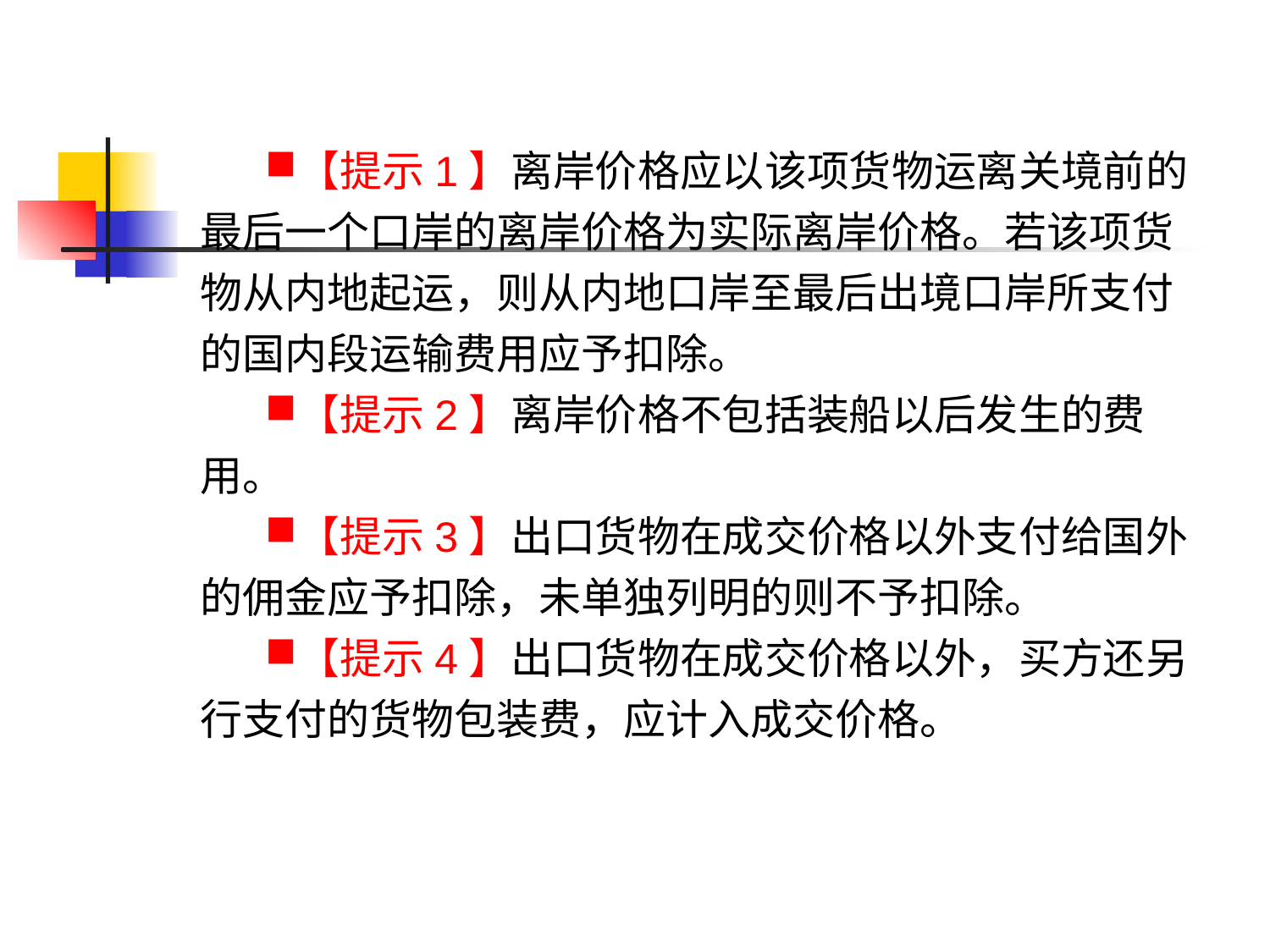

#
【提示1】离岸价格应以该项货物运离关境前的最后一个口岸的离岸价格为实际离岸价格。若该项货物从内地起运，则从内地口岸至最后出境口岸所支付的国内段运输费用应予扣除。
【提示2】离岸价格不包括装船以后发生的费用。
【提示3】出口货物在成交价格以外支付给国外的佣金应予扣除，未单独列明的则不予扣除。
【提示4】出口货物在成交价格以外，买方还另行支付的货物包装费，应计入成交价格。